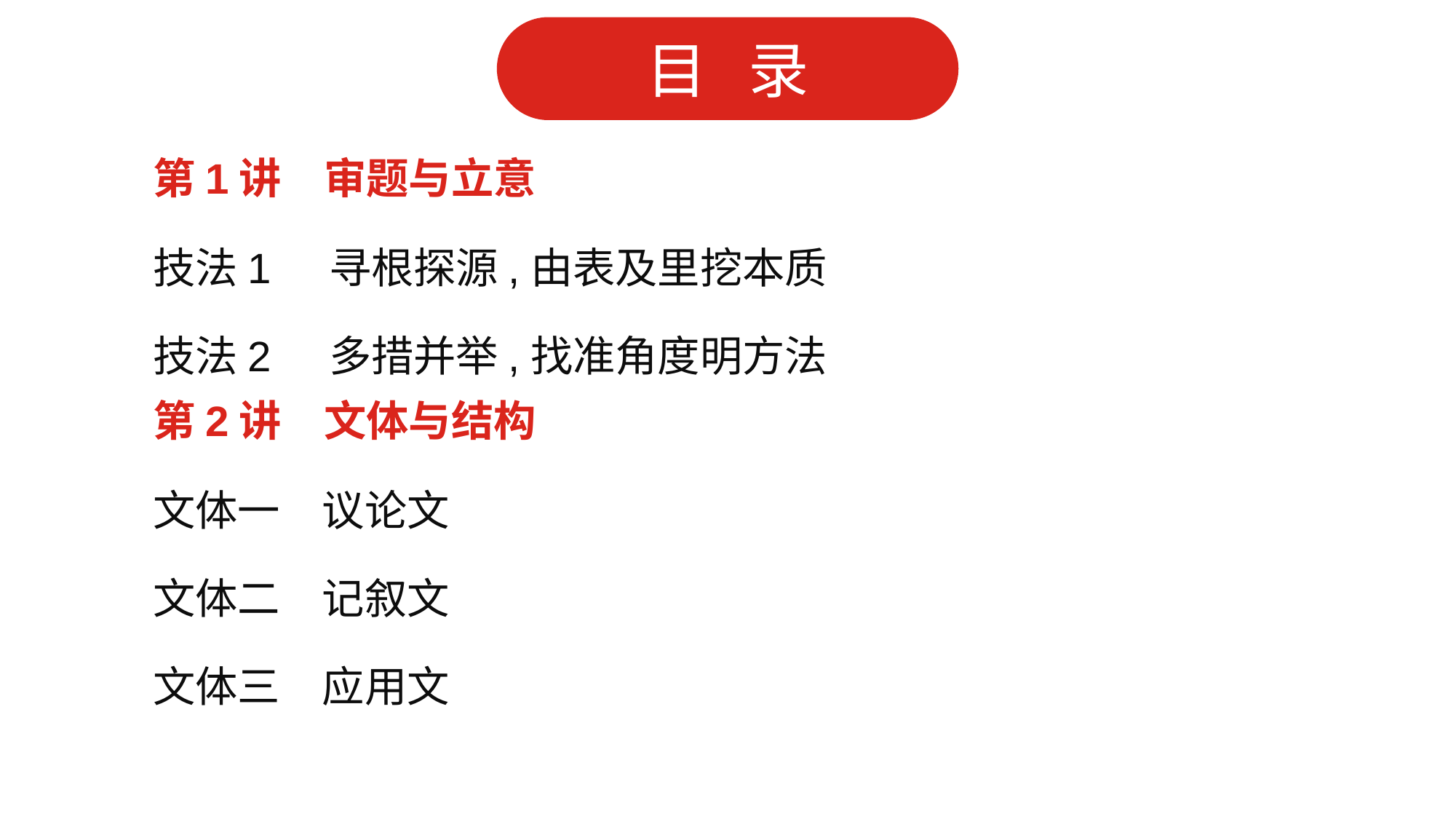

第1讲　审题与立意
技法1    寻根探源,由表及里挖本质
技法2    多措并举,找准角度明方法
第2讲　文体与结构
文体一　议论文
文体二　记叙文
文体三　应用文